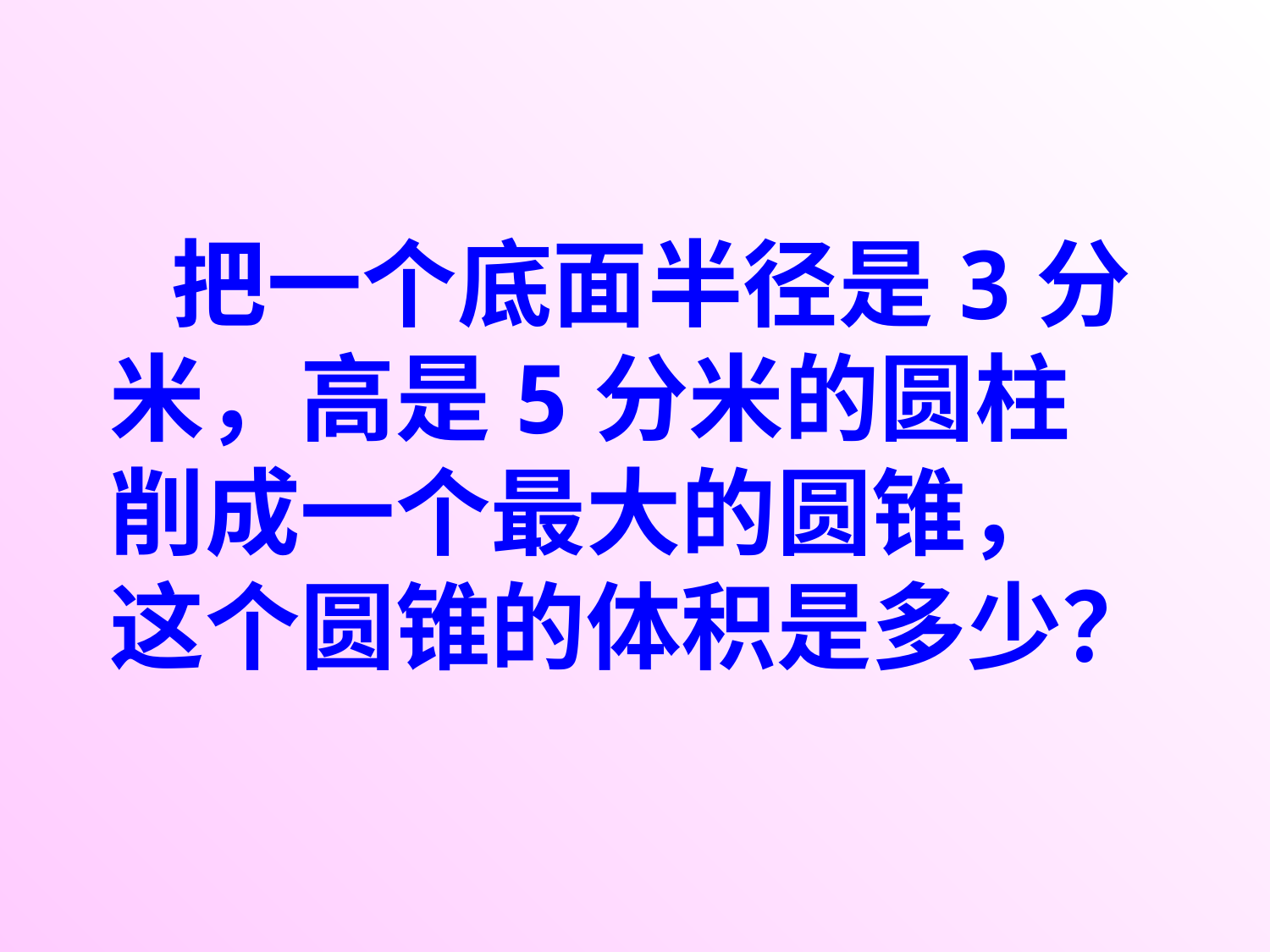

把一个底面半径是3分米，高是5分米的圆柱削成一个最大的圆锥，这个圆锥的体积是多少？